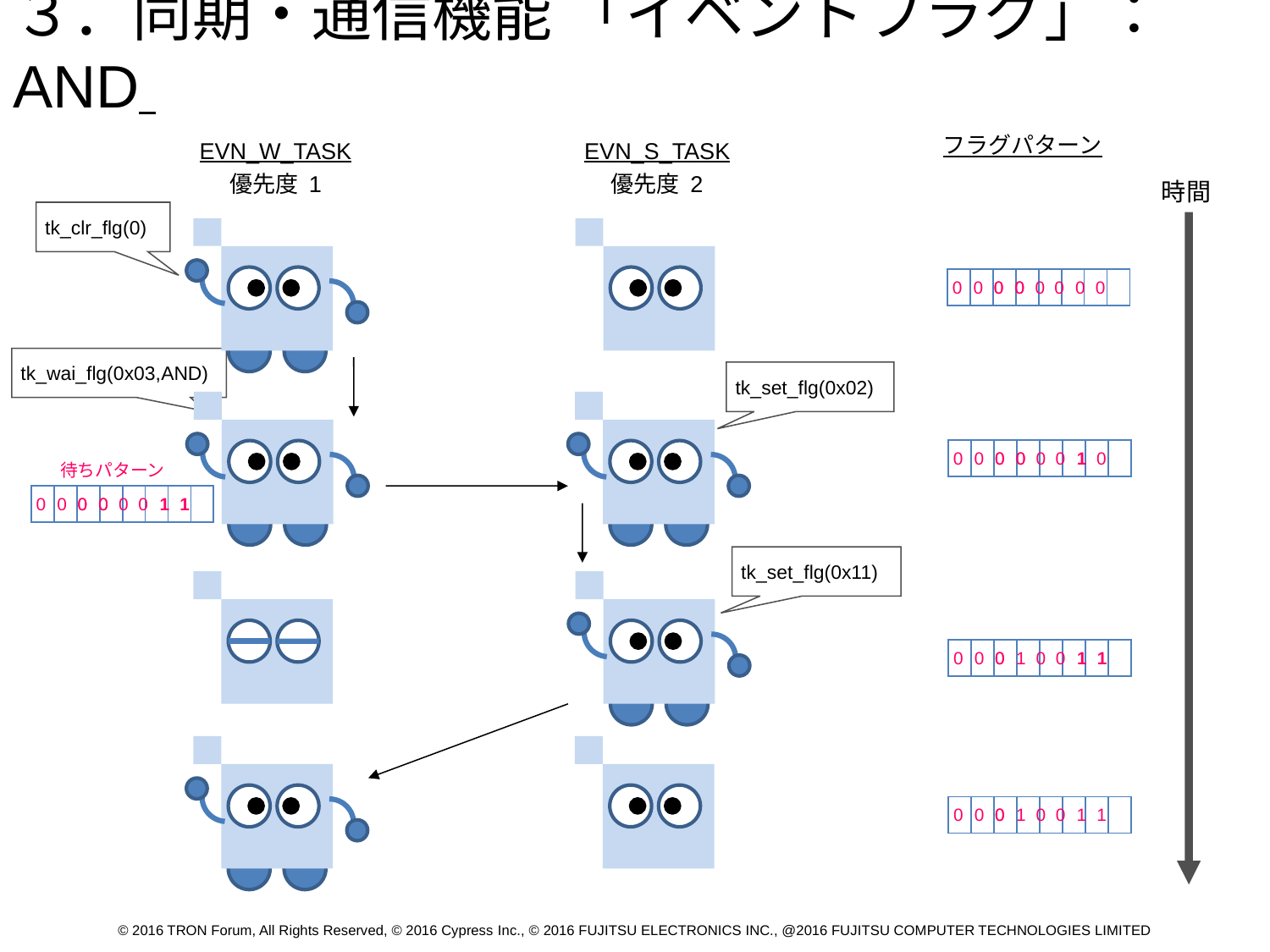

３．同期・通信機能 「イベントフラグ」：AND
EVN_W_TASK
優先度 1
EVN_S_TASK
優先度 2
フラグパターン
時間
tk_clr_flg(0)

|  |  |  |  |  |  |  |  |
| --- | --- | --- | --- | --- | --- | --- | --- |
0
0
0
0
0
0
0
0
0
0
tk_wai_flg(0x03,AND)

tk_set_flg(0x02)

|  |  |  |  |  |  |  |  |
| --- | --- | --- | --- | --- | --- | --- | --- |
0
0
0
0
0
0
0
0
1
0
待ちパターン
|  |  |  |  |  |  |  |  |
| --- | --- | --- | --- | --- | --- | --- | --- |
0
0
0
0
0
0
0
0
1
1

tk_set_flg(0x11)

|  |  |  |  |  |  |  |  |
| --- | --- | --- | --- | --- | --- | --- | --- |

0
0
0
0
1

0
0
1
1

|  |  |  |  |  |  |  |  |
| --- | --- | --- | --- | --- | --- | --- | --- |
0
0
0
0
1
0
0
1
1
© 2016 TRON Forum, All Rights Reserved, © 2016 Cypress Inc., © 2016 FUJITSU ELECTRONICS INC., @2016 FUJITSU COMPUTER TECHNOLOGIES LIMITED